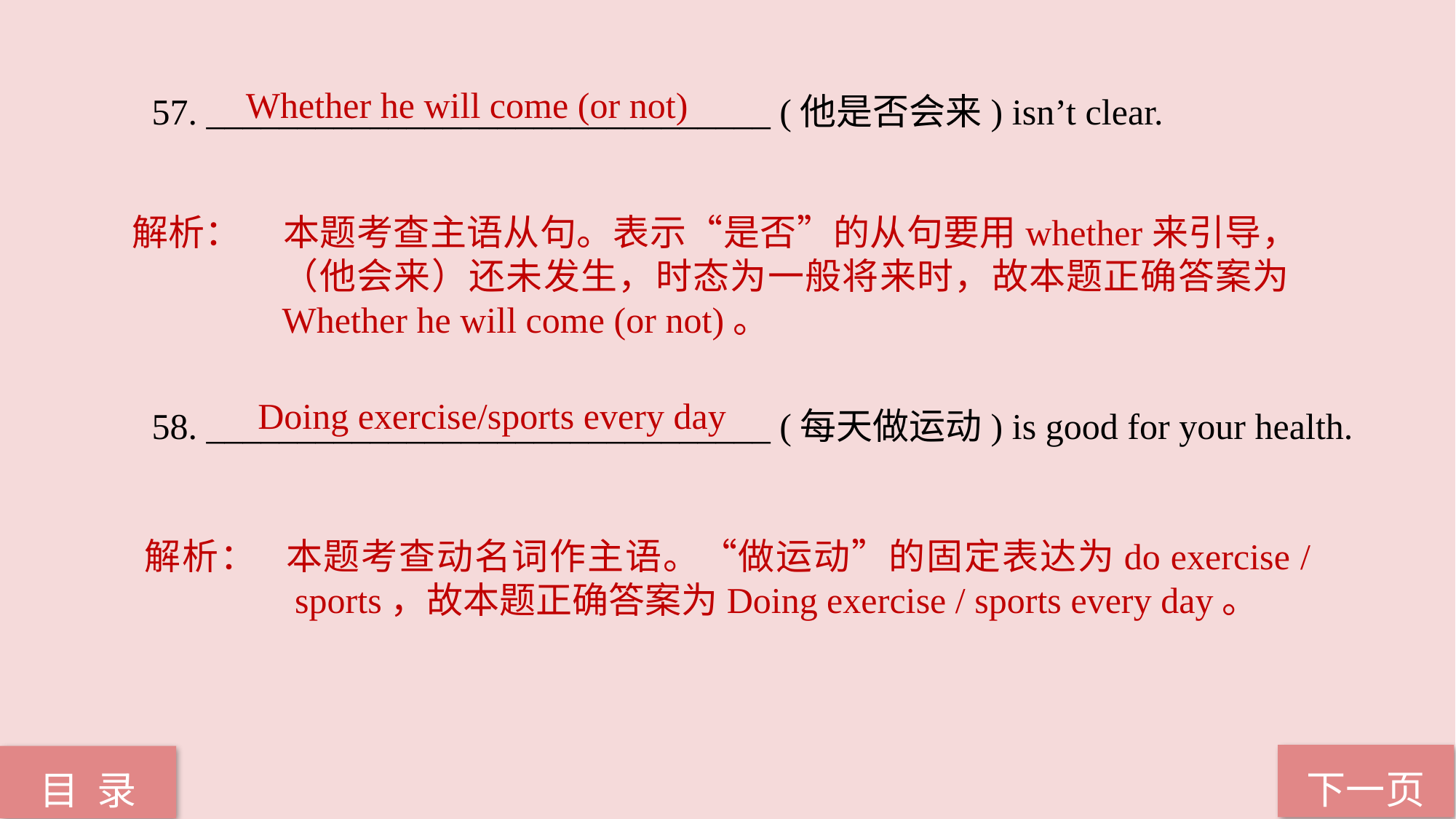

57. _______________________________ (他是否会来) isn’t clear.

58. _______________________________ (每天做运动) is good for your health.
Whether he will come (or not)
解析：	本题考查主语从句。表示“是否”的从句要用whether来引导，（他会来）还未发生，时态为一般将来时，故本题正确答案为Whether he will come (or not)。
Doing exercise/sports every day
解析：   本题考查动名词作主语。“做运动”的固定表达为do exercise / sports，故本题正确答案为Doing exercise / sports every day。